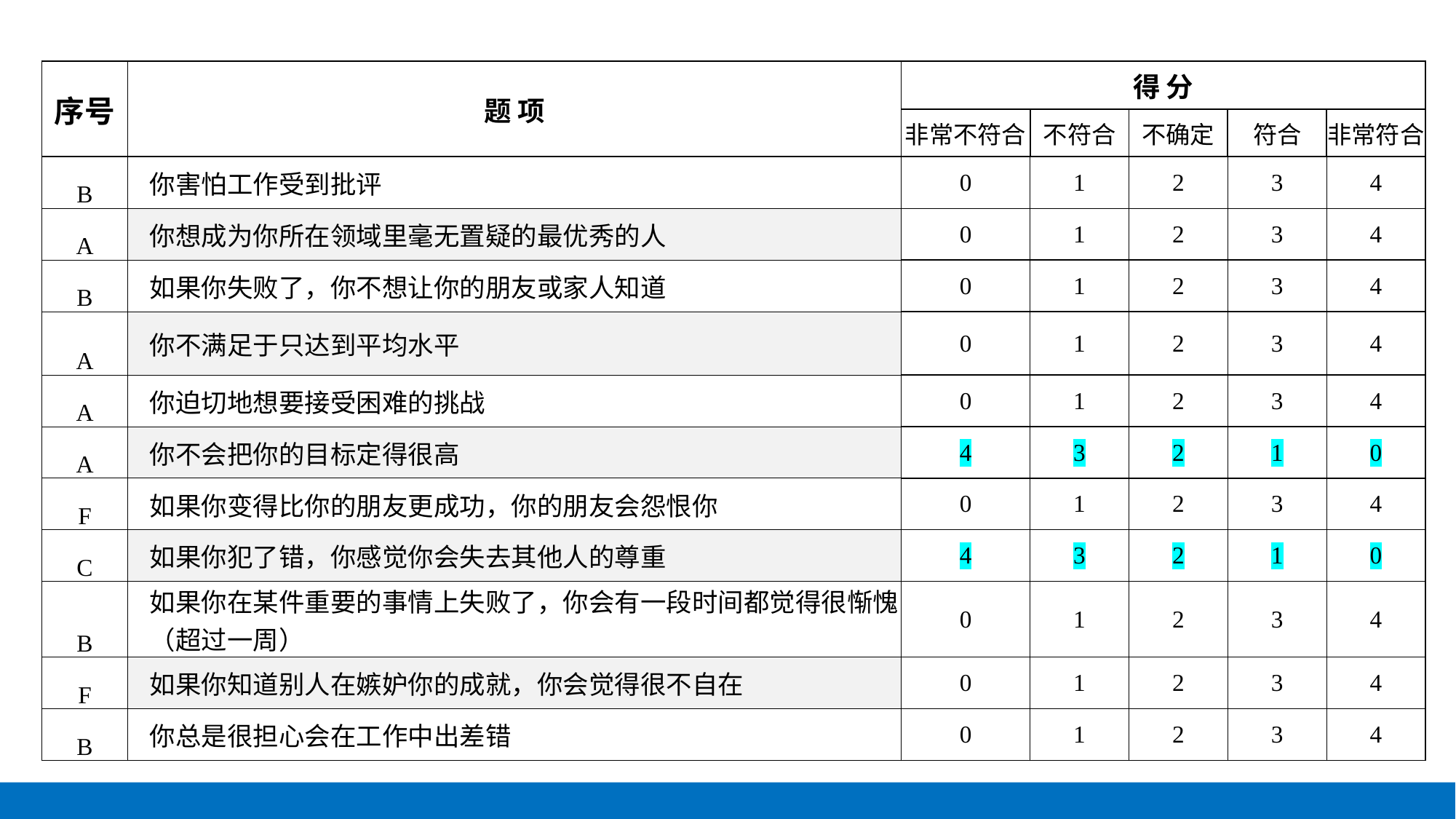

| 序号 | 题 项 | 得 分 |  |  |  |  |
| --- | --- | --- | --- | --- | --- | --- |
|  |  | 非常不符合 | 不符合 | 不确定 | 符合 | 非常符合 |
| B | 你害怕工作受到批评 | 0 | 1 | 2 | 3 | 4 |
| A | 你想成为你所在领域里毫无置疑的最优秀的人 | 0 | 1 | 2 | 3 | 4 |
| B | 如果你失败了，你不想让你的朋友或家人知道 | 0 | 1 | 2 | 3 | 4 |
| A | 你不满足于只达到平均水平 | 0 | 1 | 2 | 3 | 4 |
| A | 你迫切地想要接受困难的挑战 | 0 | 1 | 2 | 3 | 4 |
| A | 你不会把你的目标定得很高 | 4 | 3 | 2 | 1 | 0 |
| F | 如果你变得比你的朋友更成功，你的朋友会怨恨你 | 0 | 1 | 2 | 3 | 4 |
| C | 如果你犯了错，你感觉你会失去其他人的尊重 | 4 | 3 | 2 | 1 | 0 |
| B | 如果你在某件重要的事情上失败了，你会有一段时间都觉得很惭愧（超过一周） | 0 | 1 | 2 | 3 | 4 |
| F | 如果你知道别人在嫉妒你的成就，你会觉得很不自在 | 0 | 1 | 2 | 3 | 4 |
| B | 你总是很担心会在工作中出差错 | 0 | 1 | 2 | 3 | 4 |